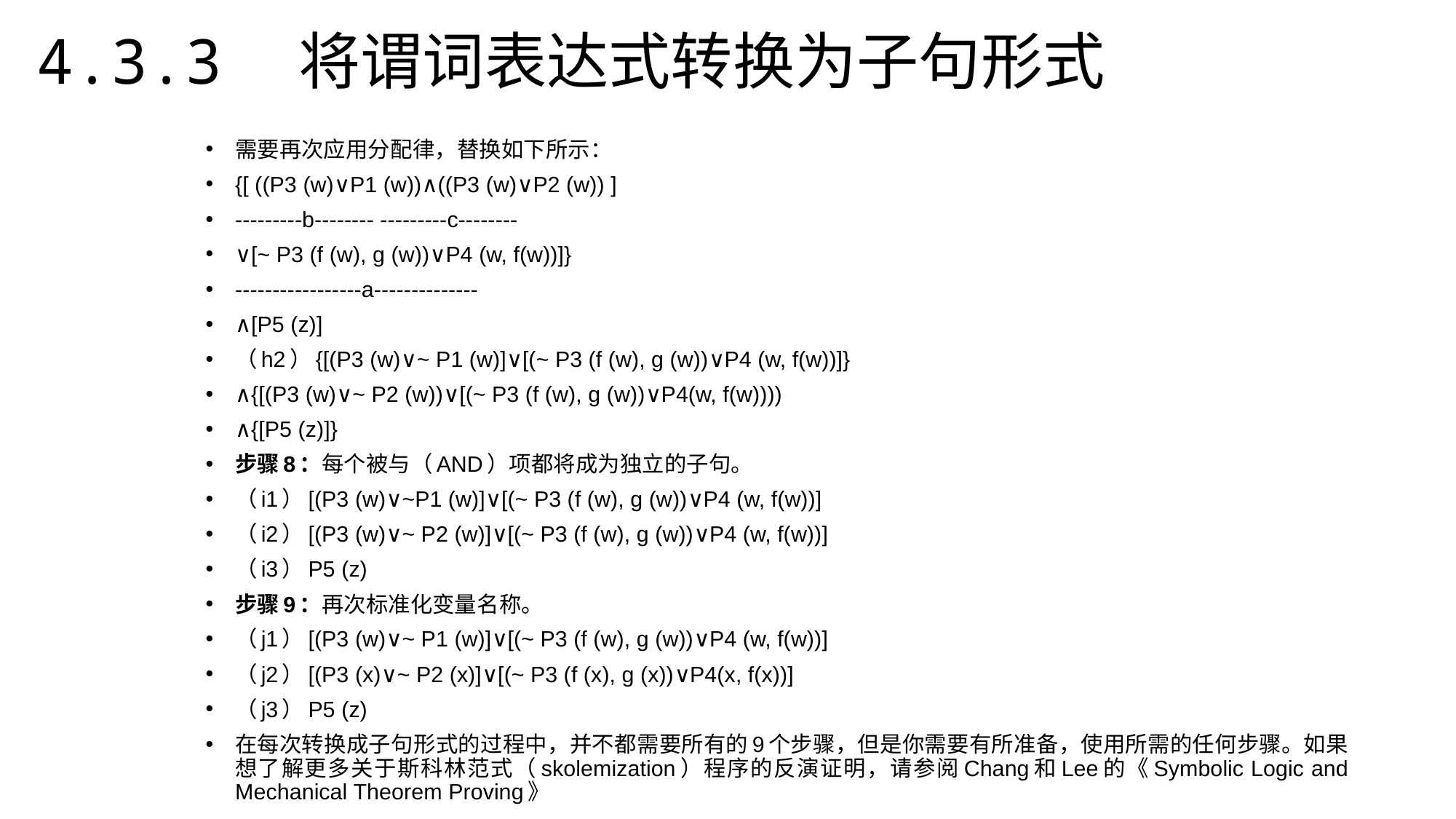

4.3.3　将谓词表达式转换为子句形式

需要再次应用分配律，替换如下所示：
{[ ((P3 (w)∨P1 (w))∧((P3 (w)∨P2 (w)) ]
---------b-------- ---------c--------
∨[~ P3 (f (w), g (w))∨P4 (w, f(w))]}
-----------------a--------------
∧[P5 (z)]
（h2）{[(P3 (w)∨~ P1 (w)]∨[(~ P3 (f (w), g (w))∨P4 (w, f(w))]}
∧{[(P3 (w)∨~ P2 (w))∨[(~ P3 (f (w), g (w))∨P4(w, f(w))))
∧{[P5 (z)]}
步骤8：每个被与（AND）项都将成为独立的子句。
（i1）[(P3 (w)∨~P1 (w)]∨[(~ P3 (f (w), g (w))∨P4 (w, f(w))]
（i2）[(P3 (w)∨~ P2 (w)]∨[(~ P3 (f (w), g (w))∨P4 (w, f(w))]
（i3）P5 (z)
步骤9：再次标准化变量名称。
（j1）[(P3 (w)∨~ P1 (w)]∨[(~ P3 (f (w), g (w))∨P4 (w, f(w))]
（j2）[(P3 (x)∨~ P2 (x)]∨[(~ P3 (f (x), g (x))∨P4(x, f(x))]
（j3）P5 (z)
在每次转换成子句形式的过程中，并不都需要所有的9个步骤，但是你需要有所准备，使用所需的任何步骤。如果想了解更多关于斯科林范式（skolemization）程序的反演证明，请参阅Chang和Lee的《Symbolic Logic and Mechanical Theorem Proving》